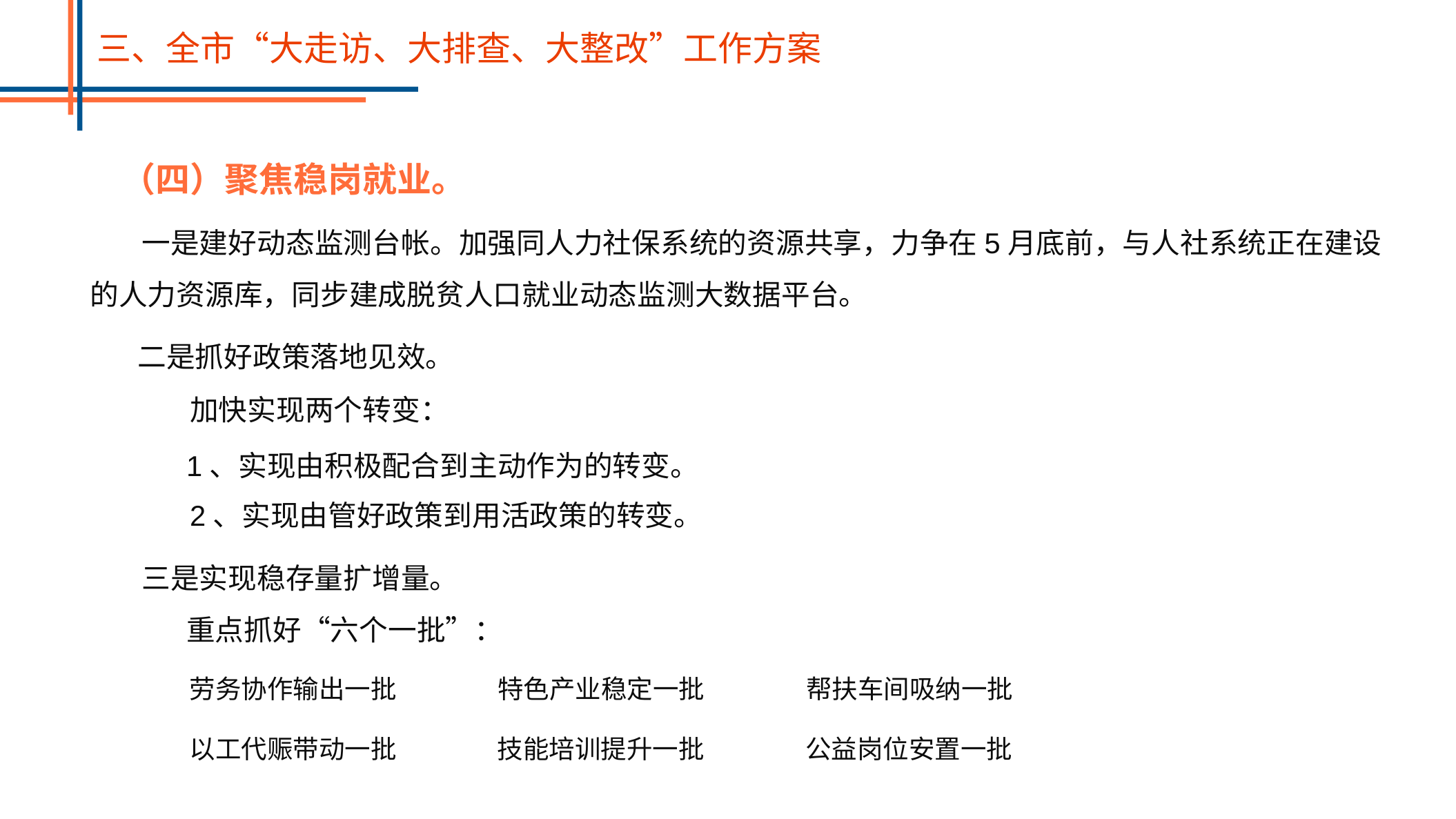

三、全市“大走访、大排查、大整改”工作方案

（四）聚焦稳岗就业。
一是建好动态监测台帐。加强同人力社保系统的资源共享，力争在5月底前，与人社系统正在建设的人力资源库，同步建成脱贫人口就业动态监测大数据平台。
二是抓好政策落地见效。
加快实现两个转变：
1、实现由积极配合到主动作为的转变。
2、实现由管好政策到用活政策的转变。
三是实现稳存量扩增量。
重点抓好“六个一批”：
劳务协作输出一批
特色产业稳定一批
帮扶车间吸纳一批
以工代赈带动一批
技能培训提升一批
公益岗位安置一批